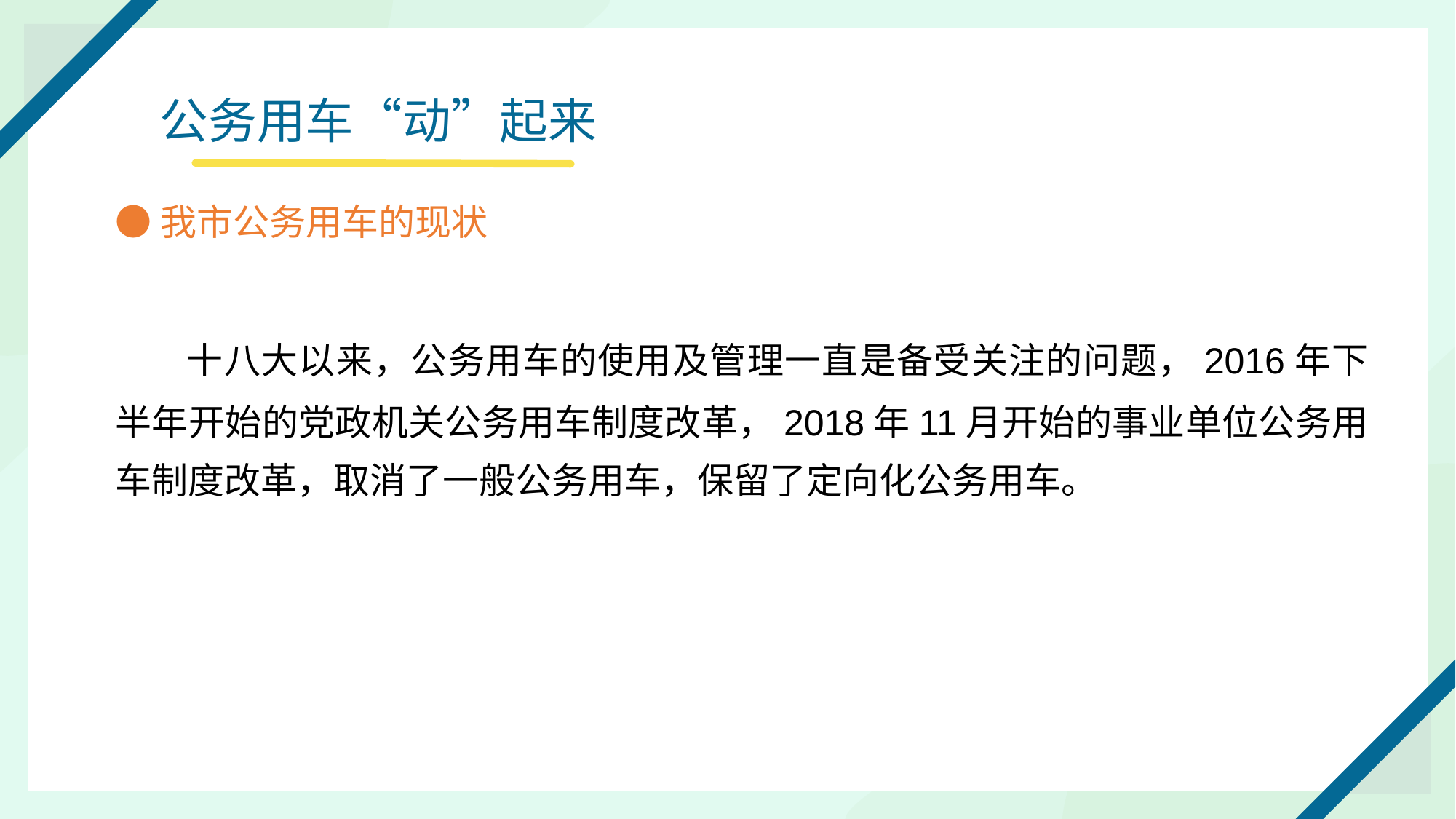

公务用车“动”起来

●我市公务用车的现状

       十八大以来，公务用车的使用及管理一直是备受关注的问题，2016年下半年开始的党政机关公务用车制度改革，2018年11月开始的事业单位公务用车制度改革，取消了一般公务用车，保留了定向化公务用车。